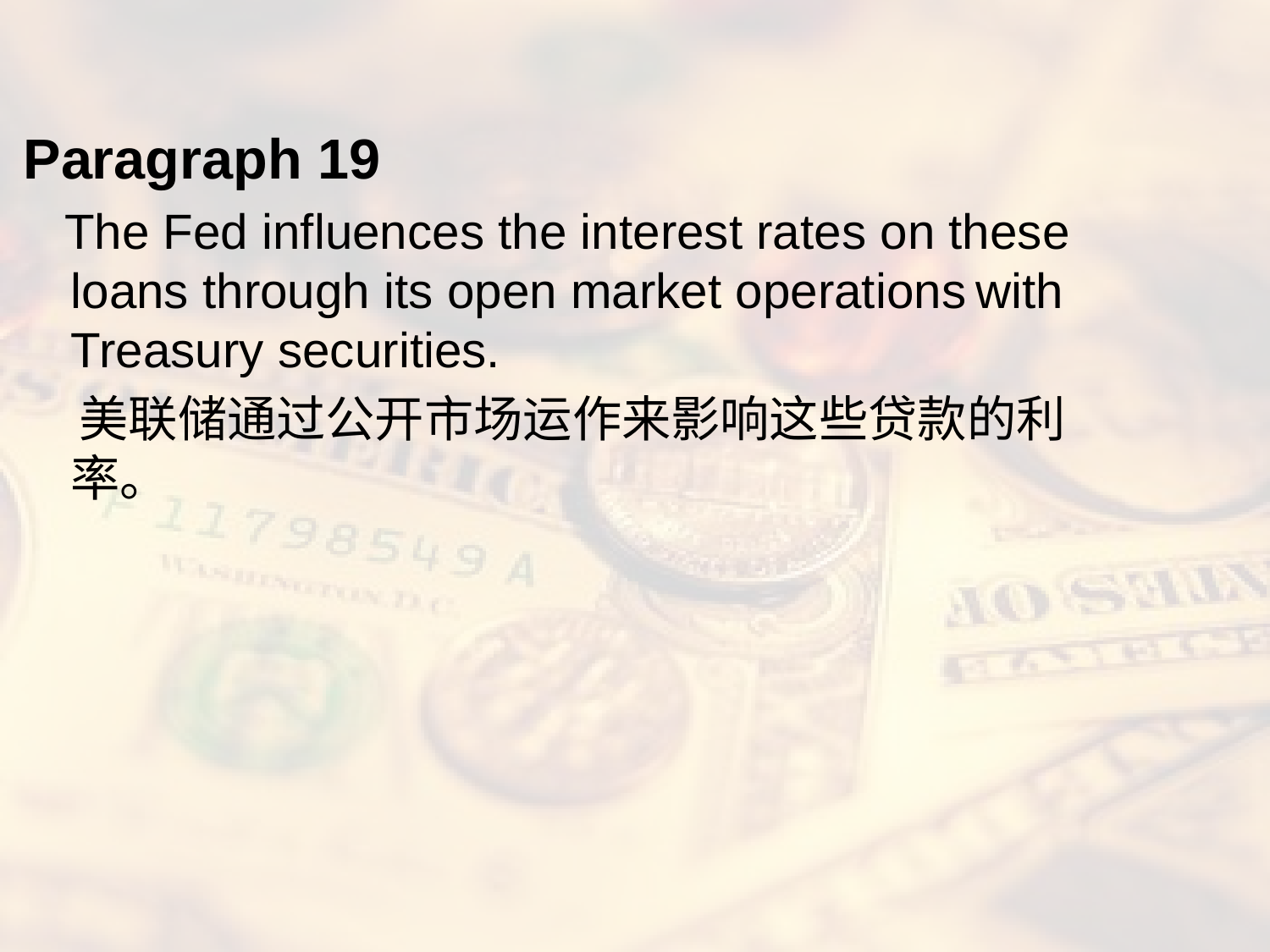

#
Paragraph 19
   The Fed influences the interest rates on these loans through its open market operations with Treasury securities.
    美联储通过公开市场运作来影响这些贷款的利率。